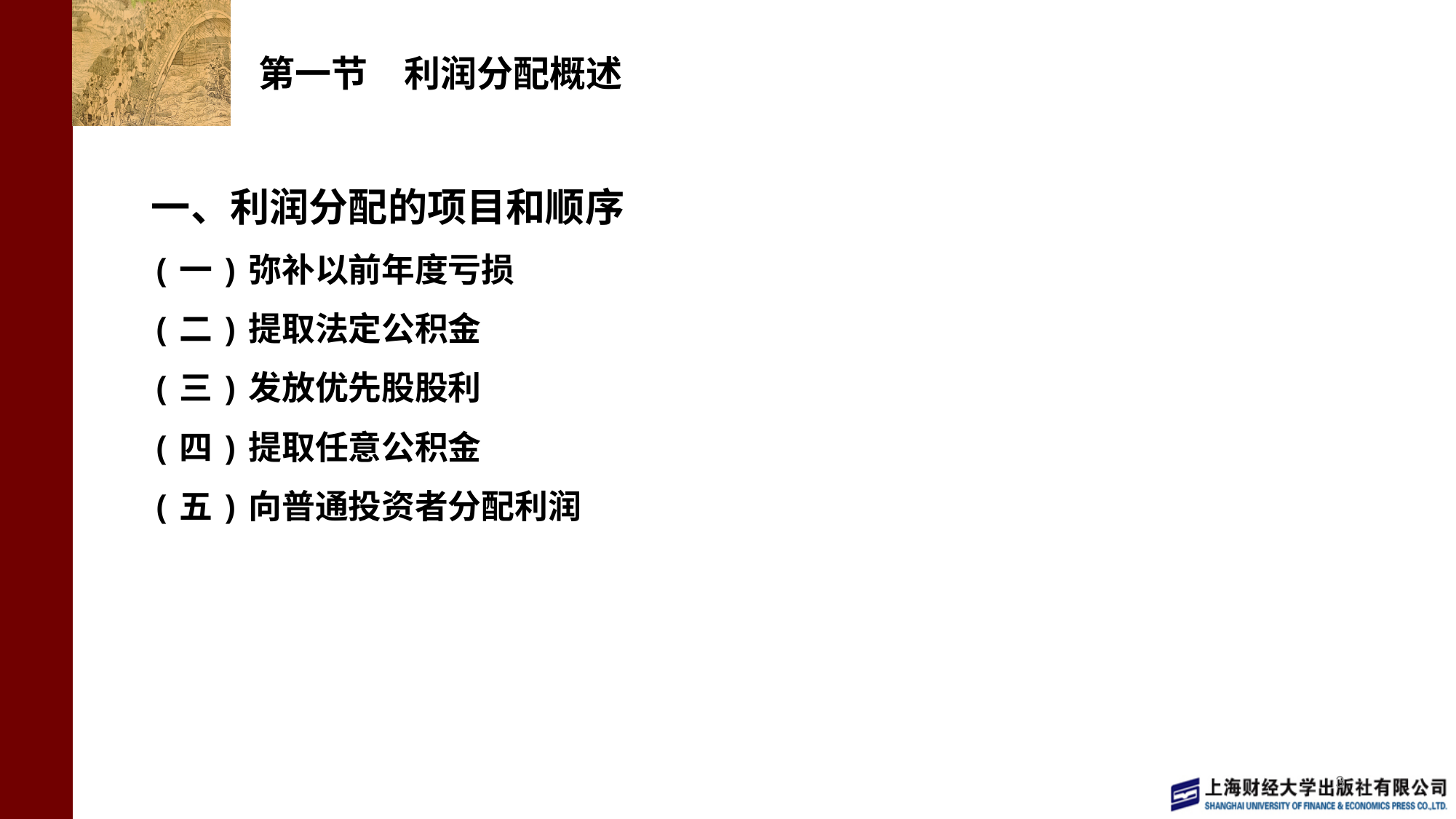

# 第一节　利润分配概述
一、利润分配的项目和顺序
(一)弥补以前年度亏损
(二)提取法定公积金
(三)发放优先股股利
(四)提取任意公积金
(五)向普通投资者分配利润

3